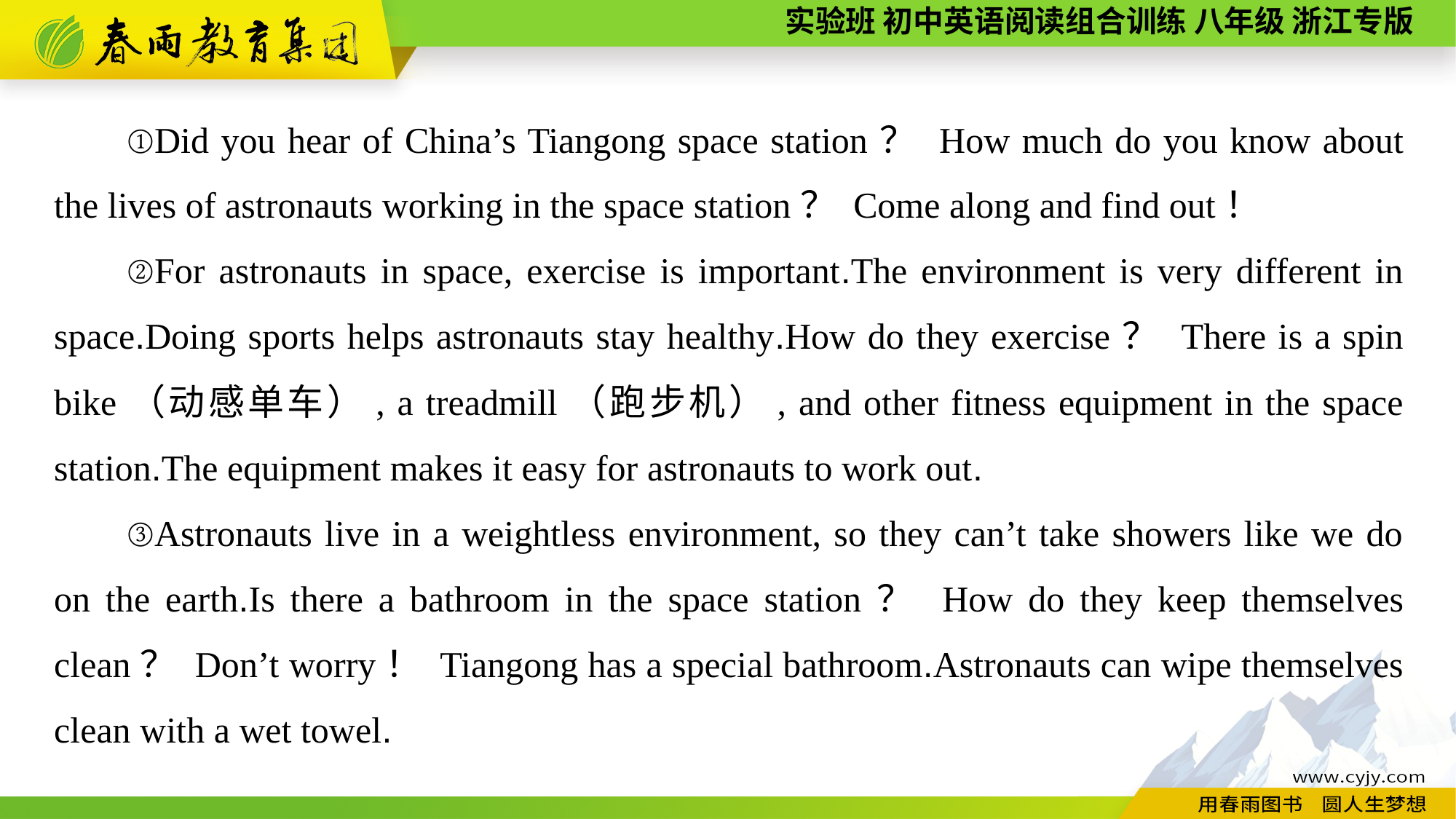

①Did you hear of China’s Tiangong space station？ How much do you know about the lives of astronauts working in the space station？ Come along and find out！
②For astronauts in space, exercise is important.The environment is very different in space.Doing sports helps astronauts stay healthy.How do they exercise？ There is a spin bike（动感单车）, a treadmill（跑步机）, and other fitness equipment in the space station.The equipment makes it easy for astronauts to work out.
③Astronauts live in a weightless environment, so they can’t take showers like we do on the earth.Is there a bathroom in the space station？ How do they keep themselves clean？ Don’t worry！ Tiangong has a special bathroom.Astronauts can wipe themselves clean with a wet towel.